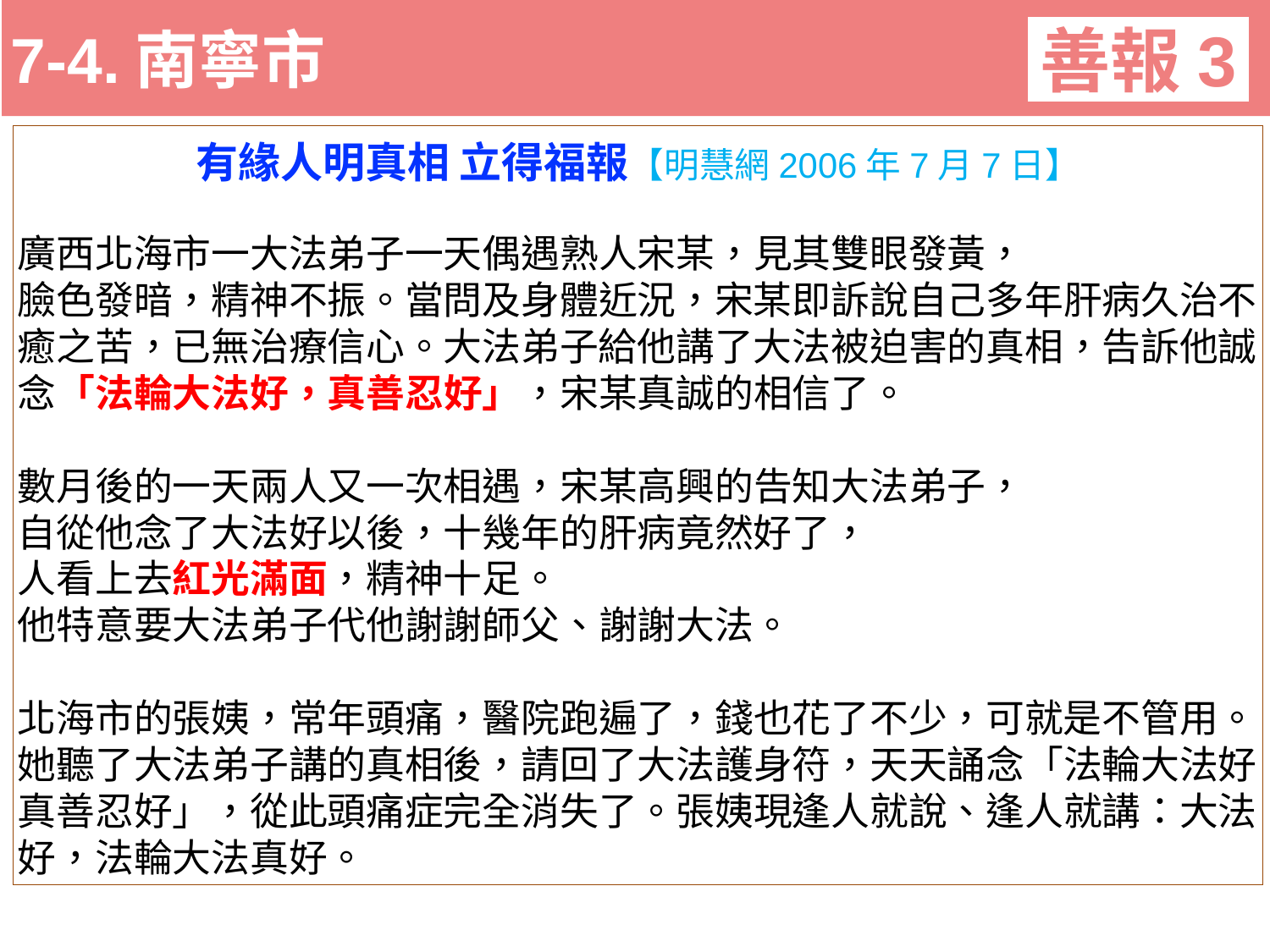

7-4.南寧市
善報3
11-3. XX市官員惡報實例
有緣人明真相 立得福報【明慧網2006年7月7日】

廣西北海市一大法弟子一天偶遇熟人宋某，見其雙眼發黃，
臉色發暗，精神不振。當問及身體近況，宋某即訴說自己多年肝病久治不癒之苦，已無治療信心。大法弟子給他講了大法被迫害的真相，告訴他誠念「法輪大法好，真善忍好」，宋某真誠的相信了。

數月後的一天兩人又一次相遇，宋某高興的告知大法弟子，
自從他念了大法好以後，十幾年的肝病竟然好了，
人看上去紅光滿面，精神十足。
他特意要大法弟子代他謝謝師父、謝謝大法。

北海市的張姨，常年頭痛，醫院跑遍了，錢也花了不少，可就是不管用。她聽了大法弟子講的真相後，請回了大法護身符，天天誦念「法輪大法好，真善忍好」，從此頭痛症完全消失了。張姨現逢人就說、逢人就講：大法好，法輪大法真好。